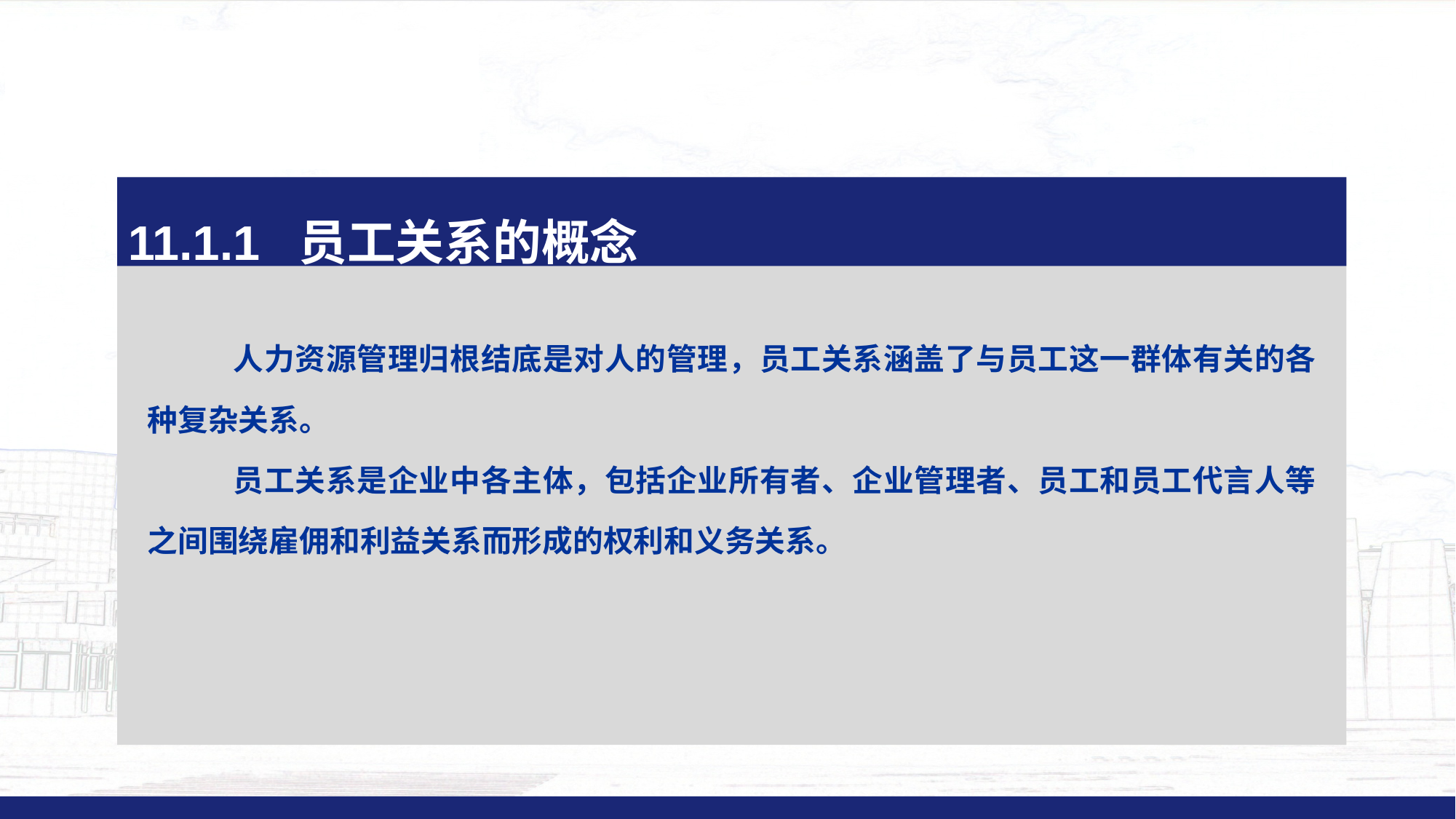

11.1.1  员工关系的概念
人力资源管理归根结底是对人的管理，员工关系涵盖了与员工这一群体有关的各种复杂关系。
员工关系是企业中各主体，包括企业所有者、企业管理者、员工和员工代言人等之间围绕雇佣和利益关系而形成的权利和义务关系。